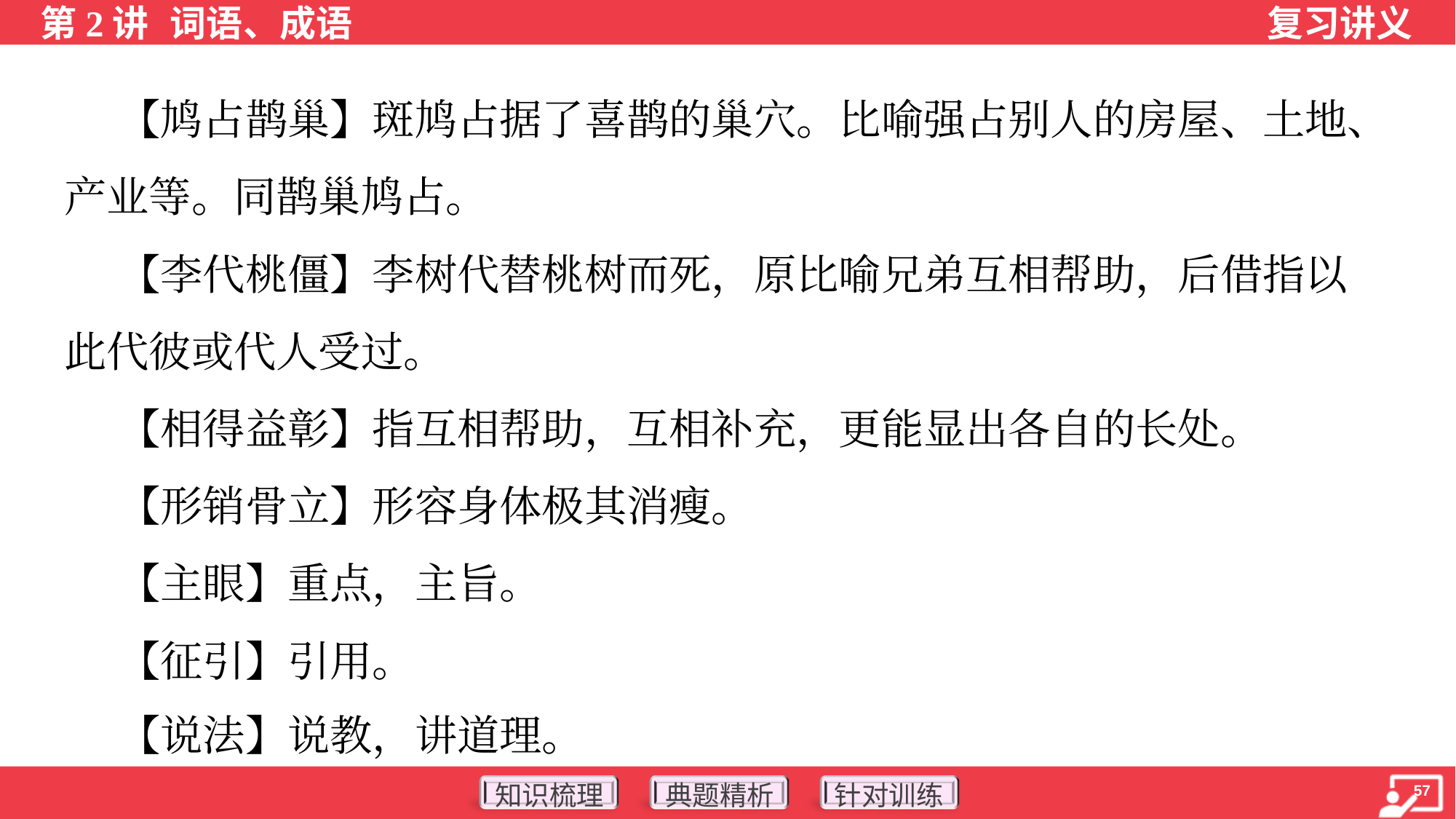

【鸠占鹊巢】斑鸠占据了喜鹊的巢穴。比喻强占别人的房屋、土地、
产业等。同鹊巢鸠占。
    【李代桃僵】李树代替桃树而死，原比喻兄弟互相帮助，后借指以
此代彼或代人受过。
    【相得益彰】指互相帮助，互相补充，更能显出各自的长处。
    【形销骨立】形容身体极其消瘦。
    【主眼】重点，主旨。
    【征引】引用。
    【说法】说教，讲道理。